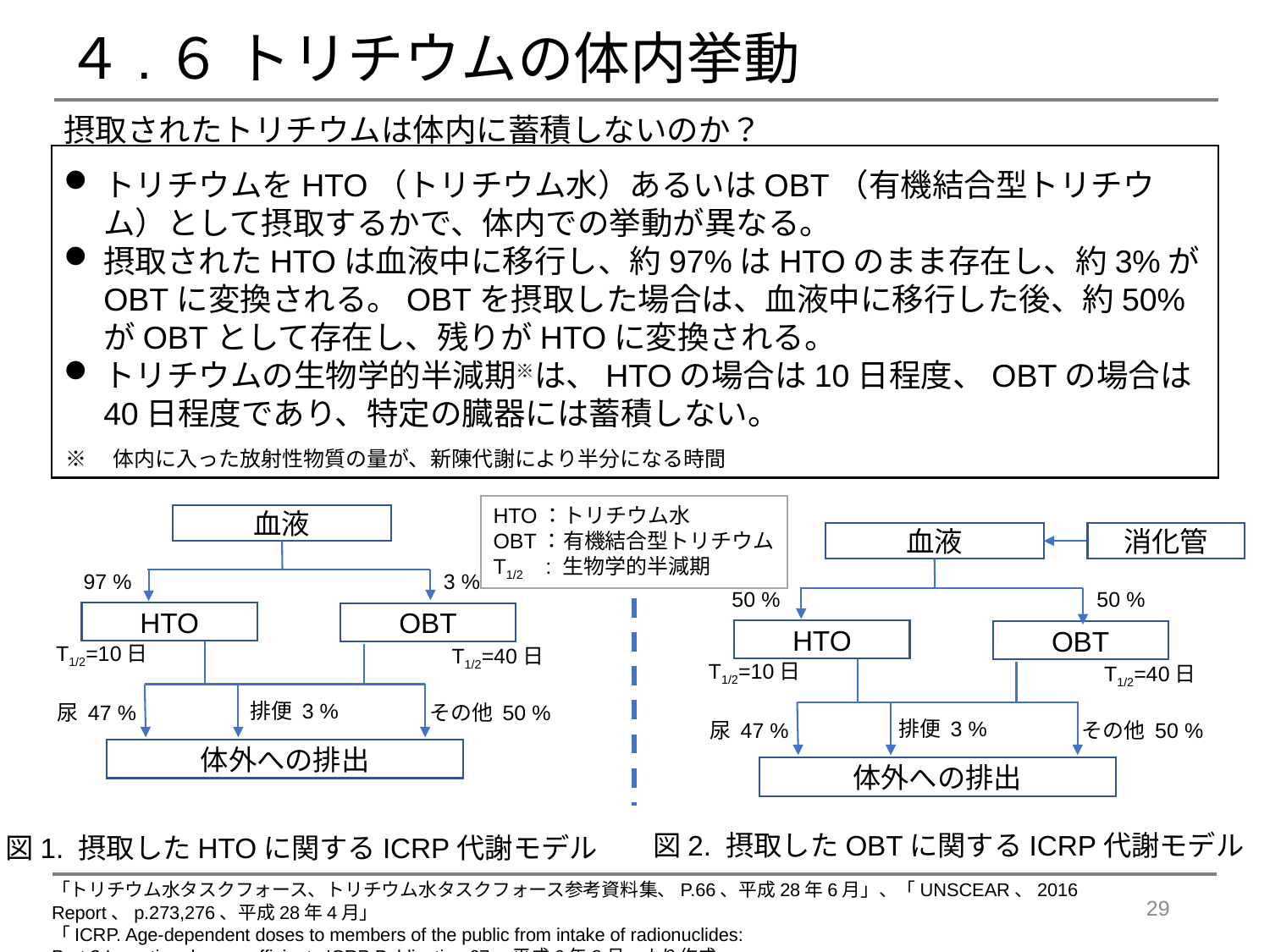

# ４.６ トリチウムの体内挙動
摂取されたトリチウムは体内に蓄積しないのか？
トリチウムをHTO（トリチウム水）あるいはOBT（有機結合型トリチウム）として摂取するかで、体内での挙動が異なる。
摂取されたHTOは血液中に移行し、約97%はHTOのまま存在し、約3%がOBTに変換される。OBTを摂取した場合は、血液中に移行した後、約50%がOBTとして存在し、残りがHTOに変換される。
トリチウムの生物学的半減期※は、HTOの場合は10日程度、OBTの場合は40日程度であり、特定の臓器には蓄積しない。
※　体内に入った放射性物質の量が、新陳代謝により半分になる時間
HTO：トリチウム水
OBT：有機結合型トリチウム
T1/2　: 生物学的半減期
血液
97 %
3 %
HTO
OBT
T1/2=10日
T1/2=40日
排便 3 %
尿 47 %
その他 50 %
体外への排出
血液
消化管
50 %
50 %
HTO
OBT
T1/2=10日
T1/2=40日
排便 3 %
尿 47 %
その他 50 %
体外への排出
図2. 摂取したOBTに関するICRP代謝モデル
図1. 摂取したHTOに関するICRP代謝モデル
「トリチウム水タスクフォース、トリチウム水タスクフォース参考資料集、P.66、平成28年6月」、「UNSCEAR、2016 Report、p.273,276、平成28年4月」
「ICRP. Age-dependent doses to members of the public from intake of radionuclides:
Part 2.Ingestion dose coefficients.ICRP Publication 67、平成6年8月」より作成
29